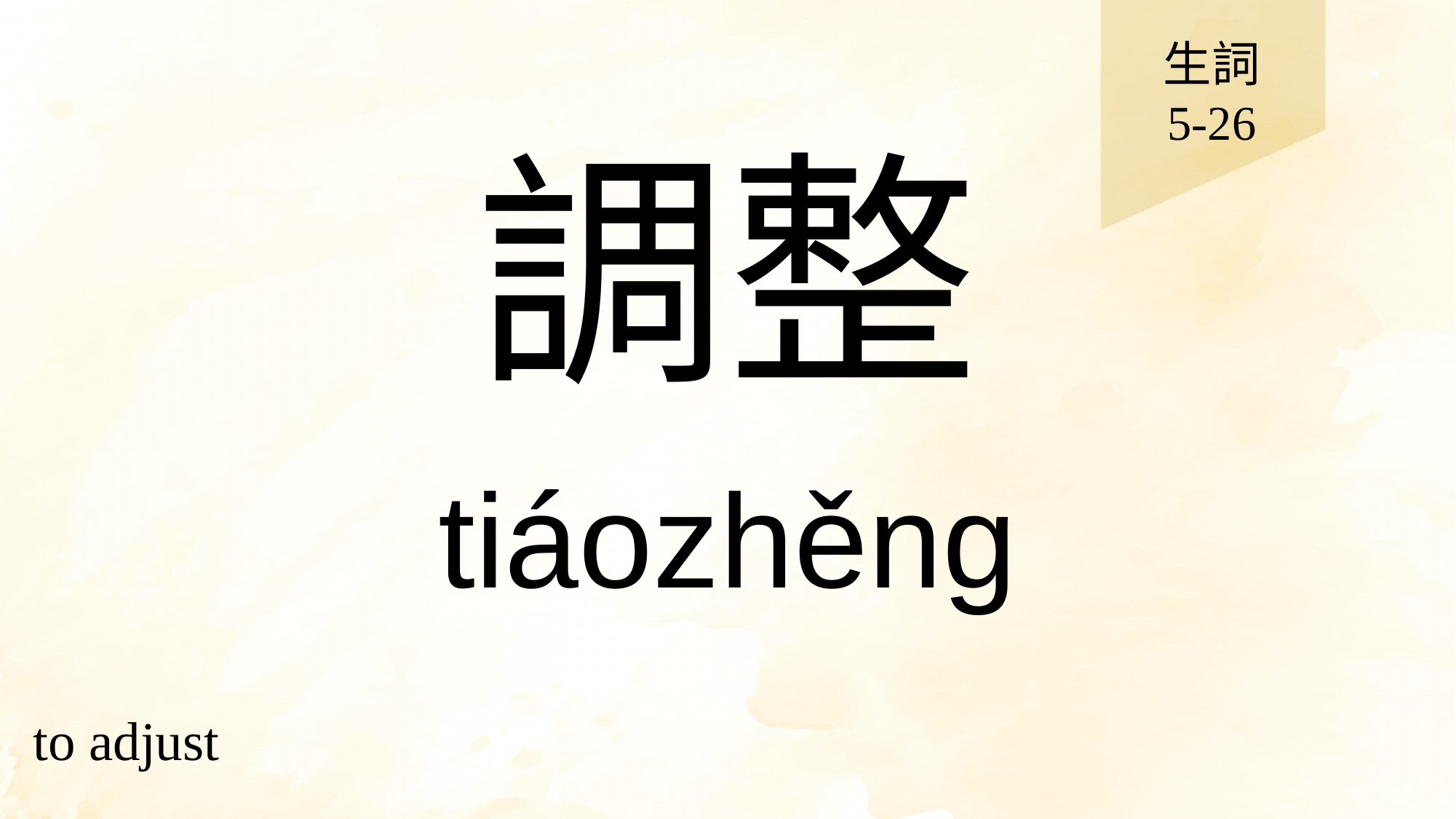

生詞
5-26
# 調整
tiáozhěng
to adjust